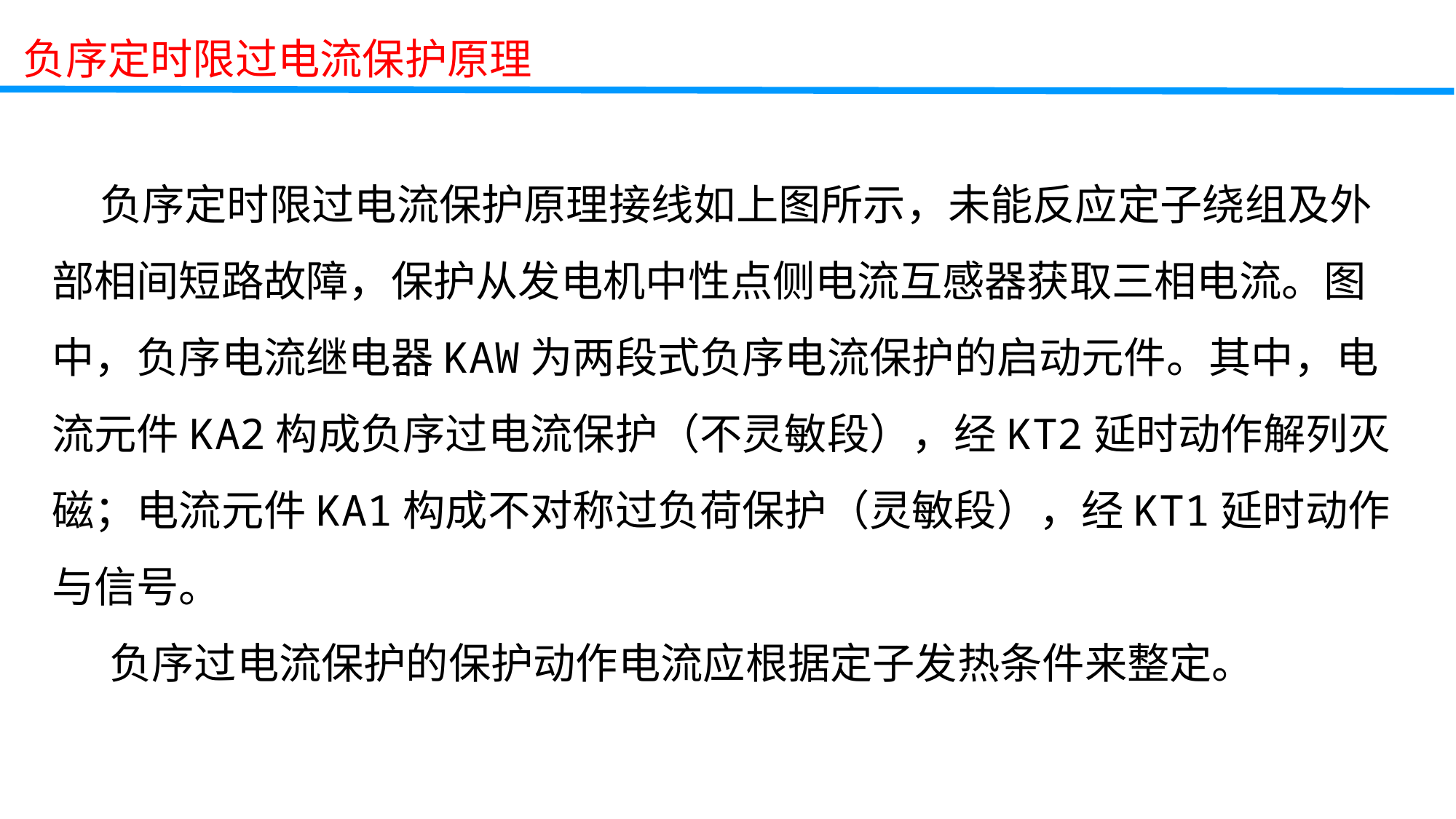

负序定时限过电流保护原理
    负序定时限过电流保护原理接线如上图所示，未能反应定子绕组及外部相间短路故障，保护从发电机中性点侧电流互感器获取三相电流。图中，负序电流继电器KAW为两段式负序电流保护的启动元件。其中，电流元件KA2构成负序过电流保护（不灵敏段），经KT2延时动作解列灭磁；电流元件KA1构成不对称过负荷保护（灵敏段），经KT1延时动作与信号。
     负序过电流保护的保护动作电流应根据定子发热条件来整定。
教学重点
教学难